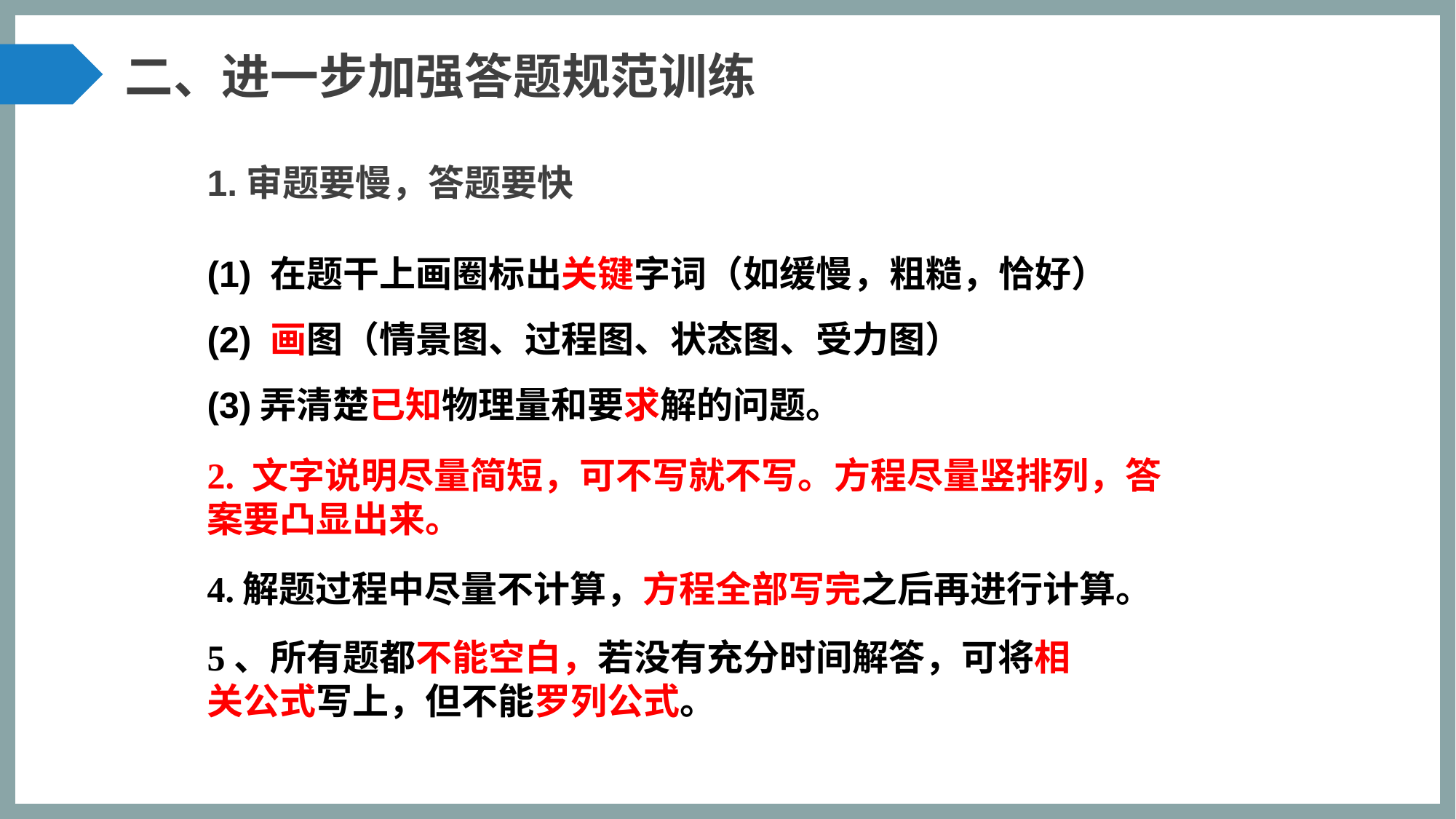

二、进一步加强答题规范训练
1.审题要慢，答题要快
(1) 在题干上画圈标出关键字词（如缓慢，粗糙，恰好）
(2) 画图（情景图、过程图、状态图、受力图）
(3)弄清楚已知物理量和要求解的问题。
2. 文字说明尽量简短，可不写就不写。方程尽量竖排列，答案要凸显出来。
4.解题过程中尽量不计算，方程全部写完之后再进行计算。
5、所有题都不能空白，若没有充分时间解答，可将相关公式写上，但不能罗列公式。